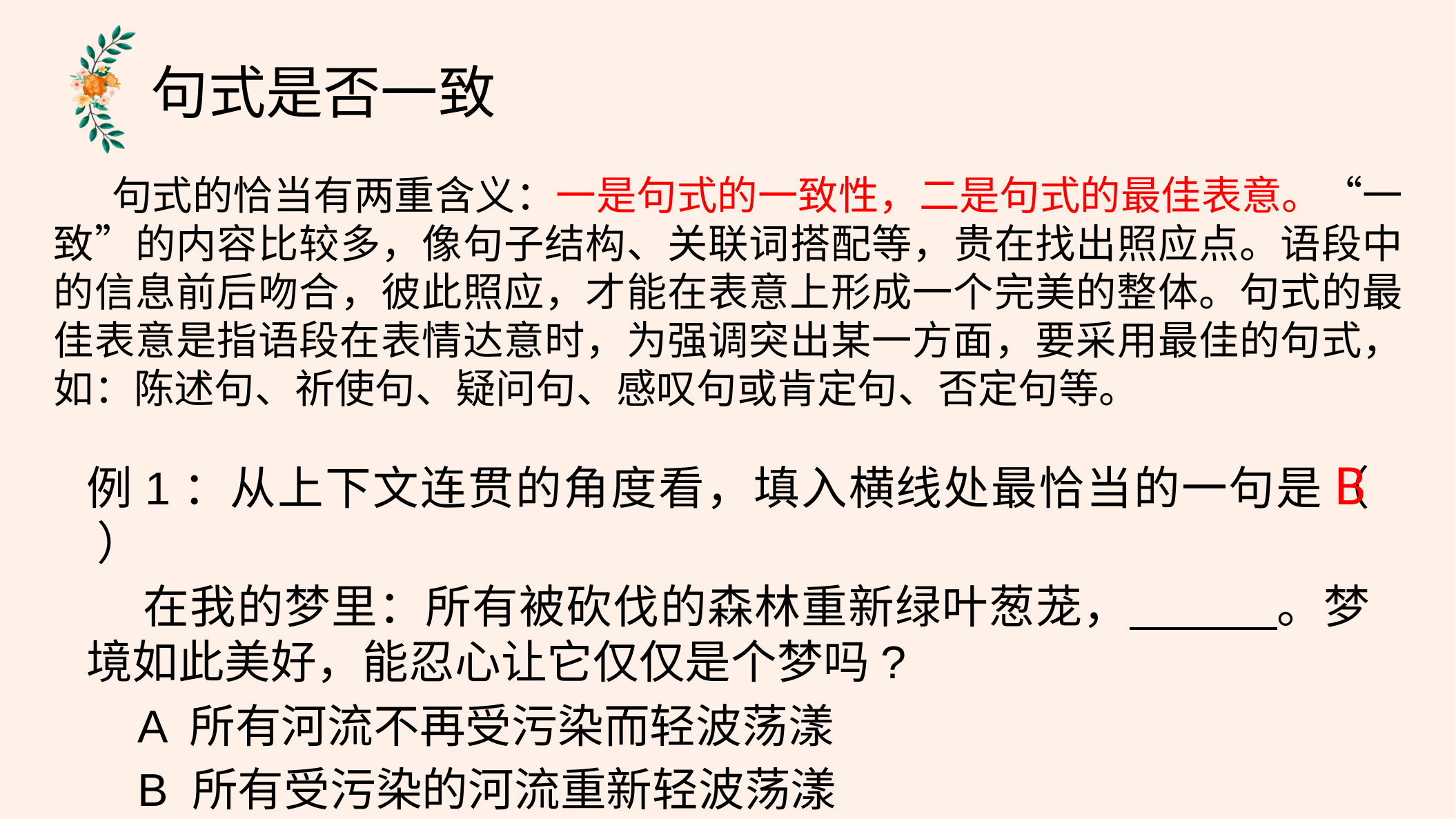

句式是否一致
  句式的恰当有两重含义：一是句式的一致性，二是句式的最佳表意。“一致”的内容比较多，像句子结构、关联词搭配等，贵在找出照应点。语段中的信息前后吻合，彼此照应，才能在表意上形成一个完美的整体。句式的最佳表意是指语段在表情达意时，为强调突出某一方面，要采用最佳的句式，如：陈述句、祈使句、疑问句、感叹句或肯定句、否定句等。
B
例1：从上下文连贯的角度看，填入横线处最恰当的一句是（  ）
    在我的梦里：所有被砍伐的森林重新绿叶葱茏，             。梦境如此美好，能忍心让它仅仅是个梦吗?
    A 所有河流不再受污染而轻波荡漾
    B 所有受污染的河流重新轻波荡漾